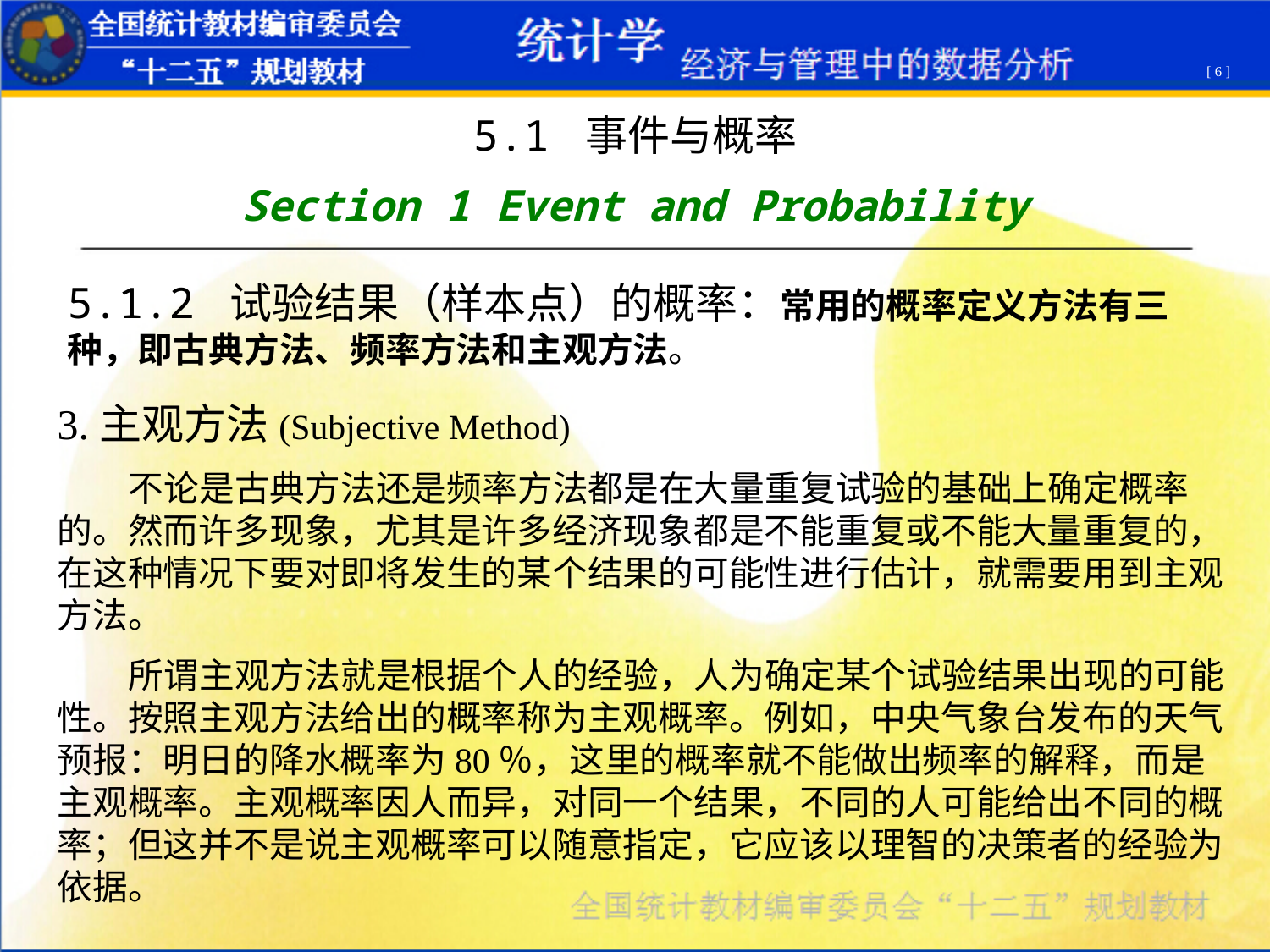

[ 6 ]
5.1 事件与概率
Section 1 Event and Probability
5.1.2 试验结果（样本点）的概率：常用的概率定义方法有三种，即古典方法、频率方法和主观方法。
3.主观方法(Subjective Method)
        不论是古典方法还是频率方法都是在大量重复试验的基础上确定概率的。然而许多现象，尤其是许多经济现象都是不能重复或不能大量重复的，在这种情况下要对即将发生的某个结果的可能性进行估计，就需要用到主观方法。
        所谓主观方法就是根据个人的经验，人为确定某个试验结果出现的可能性。按照主观方法给出的概率称为主观概率。例如，中央气象台发布的天气预报：明日的降水概率为80％，这里的概率就不能做出频率的解释，而是主观概率。主观概率因人而异，对同一个结果，不同的人可能给出不同的概率；但这并不是说主观概率可以随意指定，它应该以理智的决策者的经验为依据。